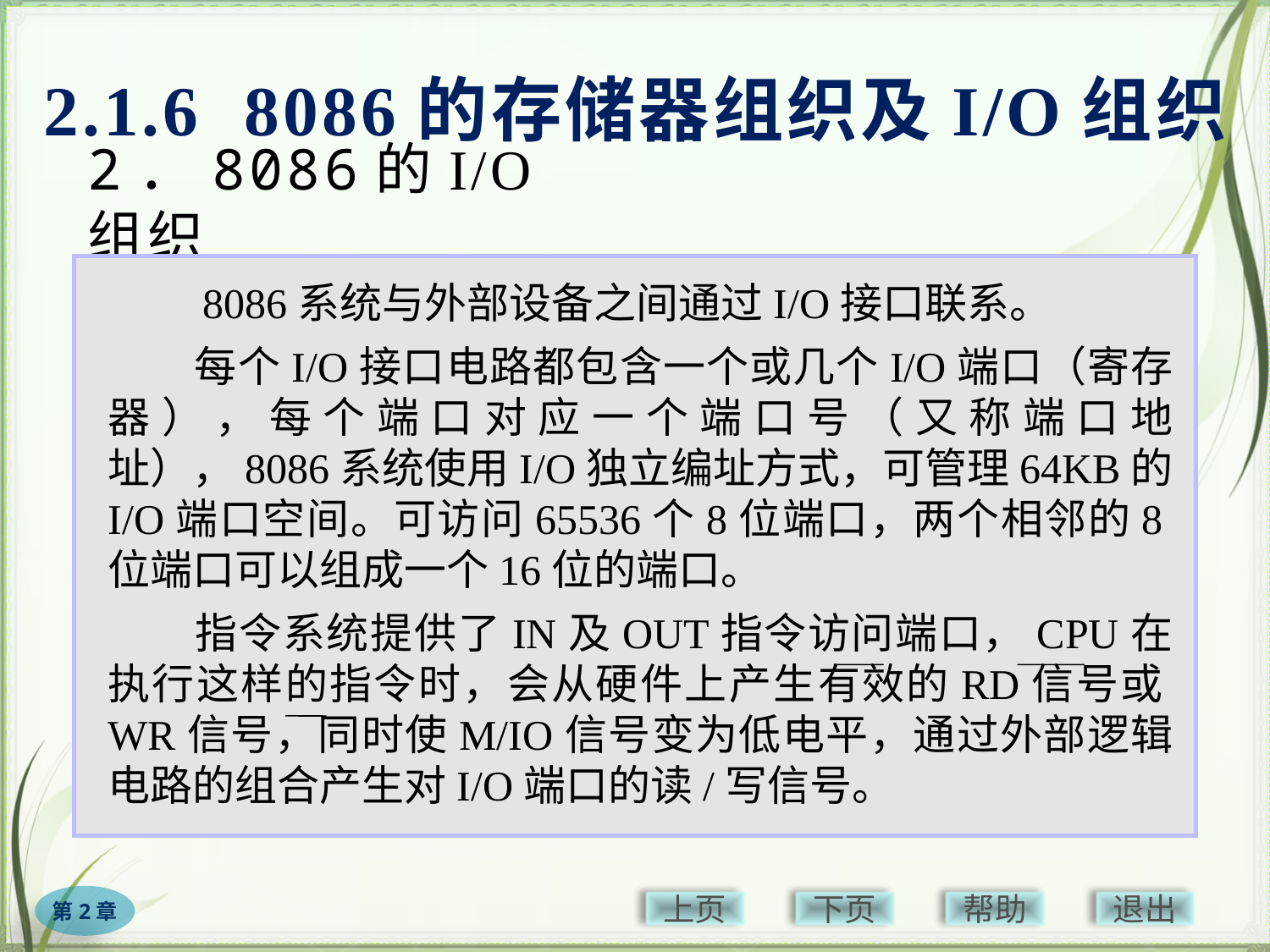

2.1.6  8086的存储器组织及I/O组织
# 2．8086的I/O组织

　　8086系统与外部设备之间通过I/O接口联系。
　　每个I/O接口电路都包含一个或几个I/O端口（寄存器），每个端口对应一个端口号（又称端口地址），8086系统使用I/O独立编址方式，可管理64KB的I/O端口空间。可访问65536个8位端口，两个相邻的8位端口可以组成一个16位的端口。
　　指令系统提供了IN及OUT指令访问端口，CPU在执行这样的指令时，会从硬件上产生有效的RD信号或WR信号，同时使M/IO信号变为低电平，通过外部逻辑电路的组合产生对I/O端口的读/写信号。